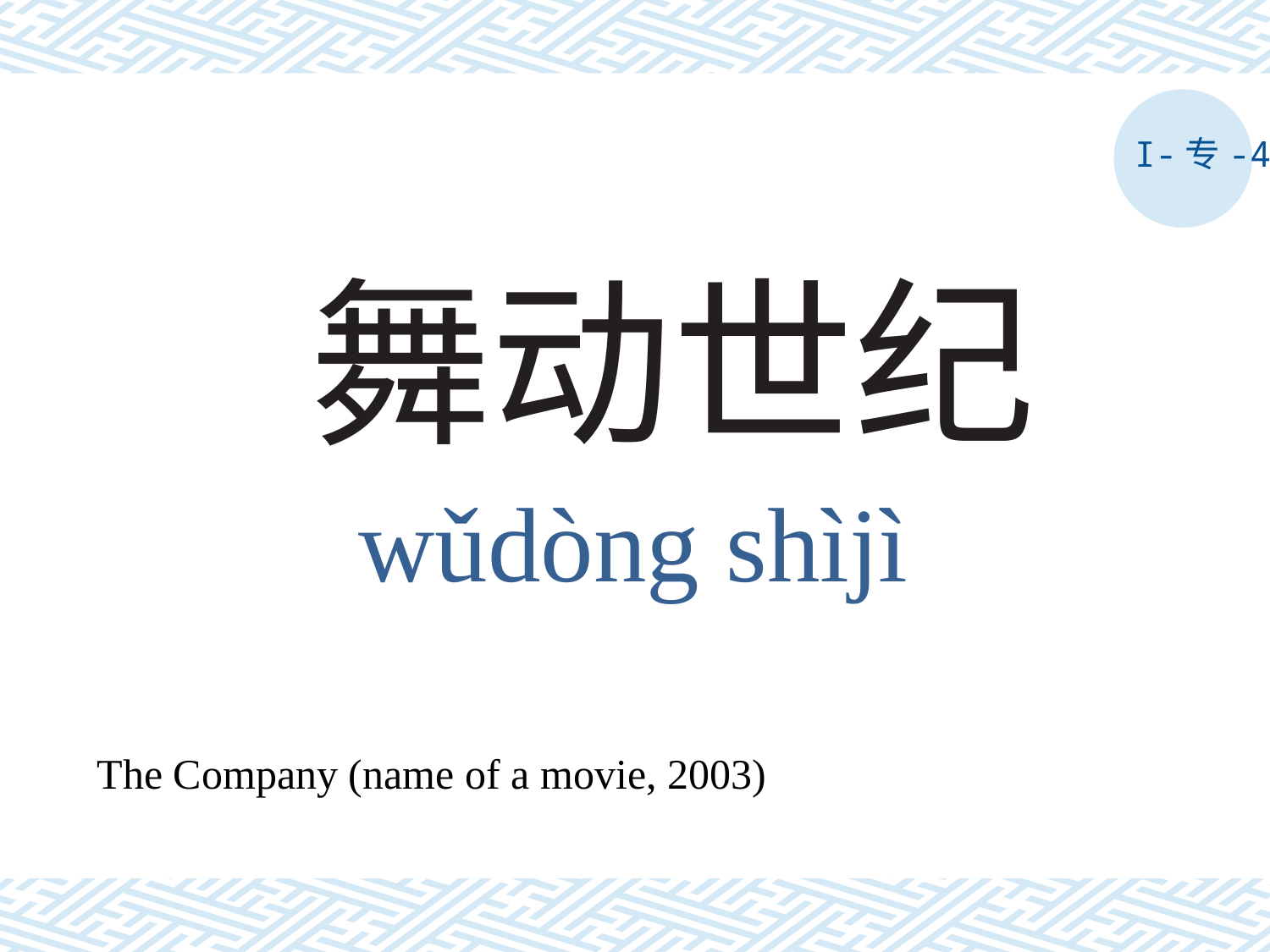

I-专-4

# 舞动世纪
wǔdòng shìjì
The Company (name of a movie, 2003)